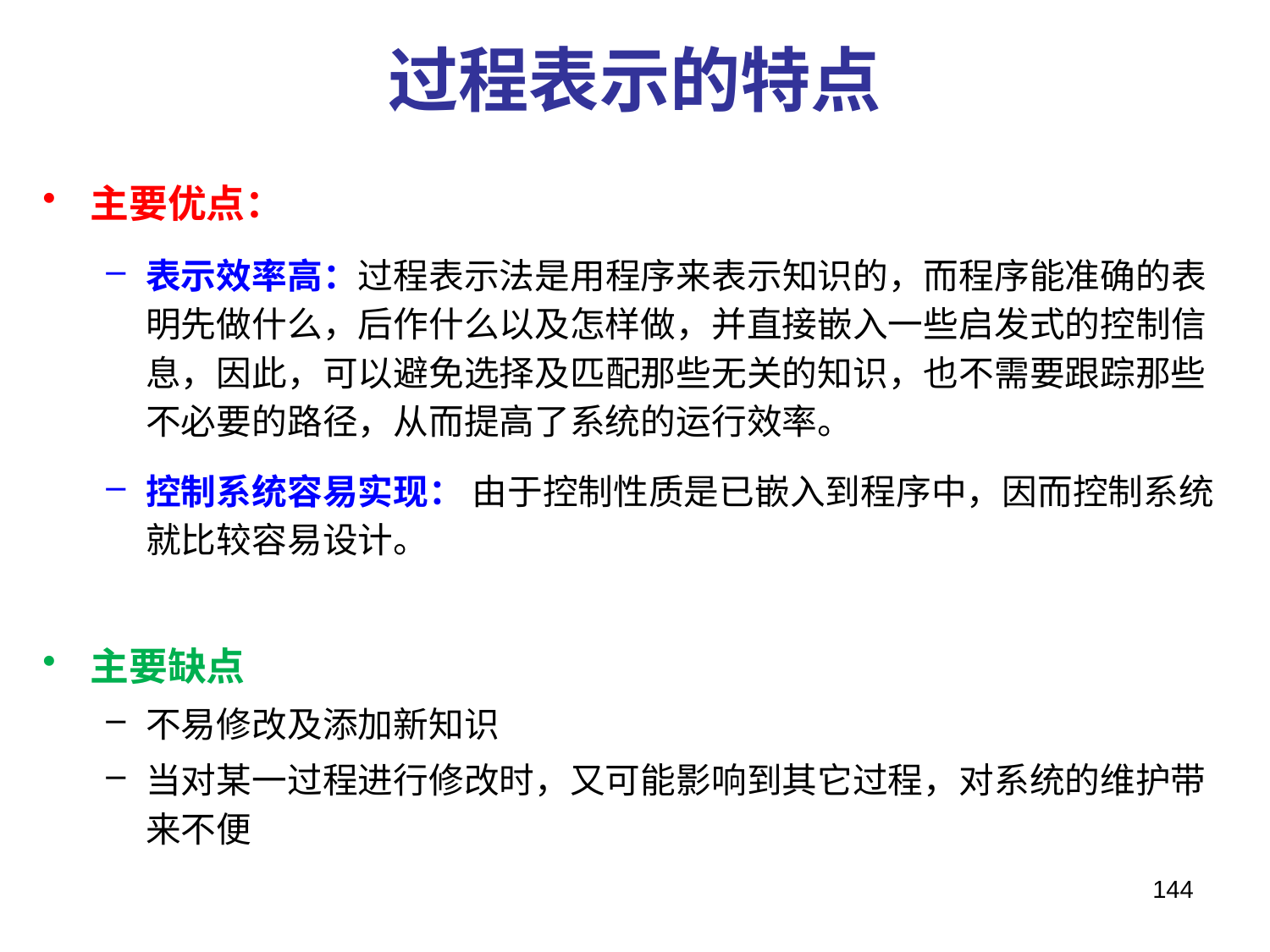

# 过程表示的特点
主要优点：
表示效率高：过程表示法是用程序来表示知识的，而程序能准确的表明先做什么，后作什么以及怎样做，并直接嵌入一些启发式的控制信息，因此，可以避免选择及匹配那些无关的知识，也不需要跟踪那些不必要的路径，从而提高了系统的运行效率。
控制系统容易实现： 由于控制性质是已嵌入到程序中，因而控制系统就比较容易设计。

主要缺点
不易修改及添加新知识
当对某一过程进行修改时，又可能影响到其它过程，对系统的维护带来不便
144